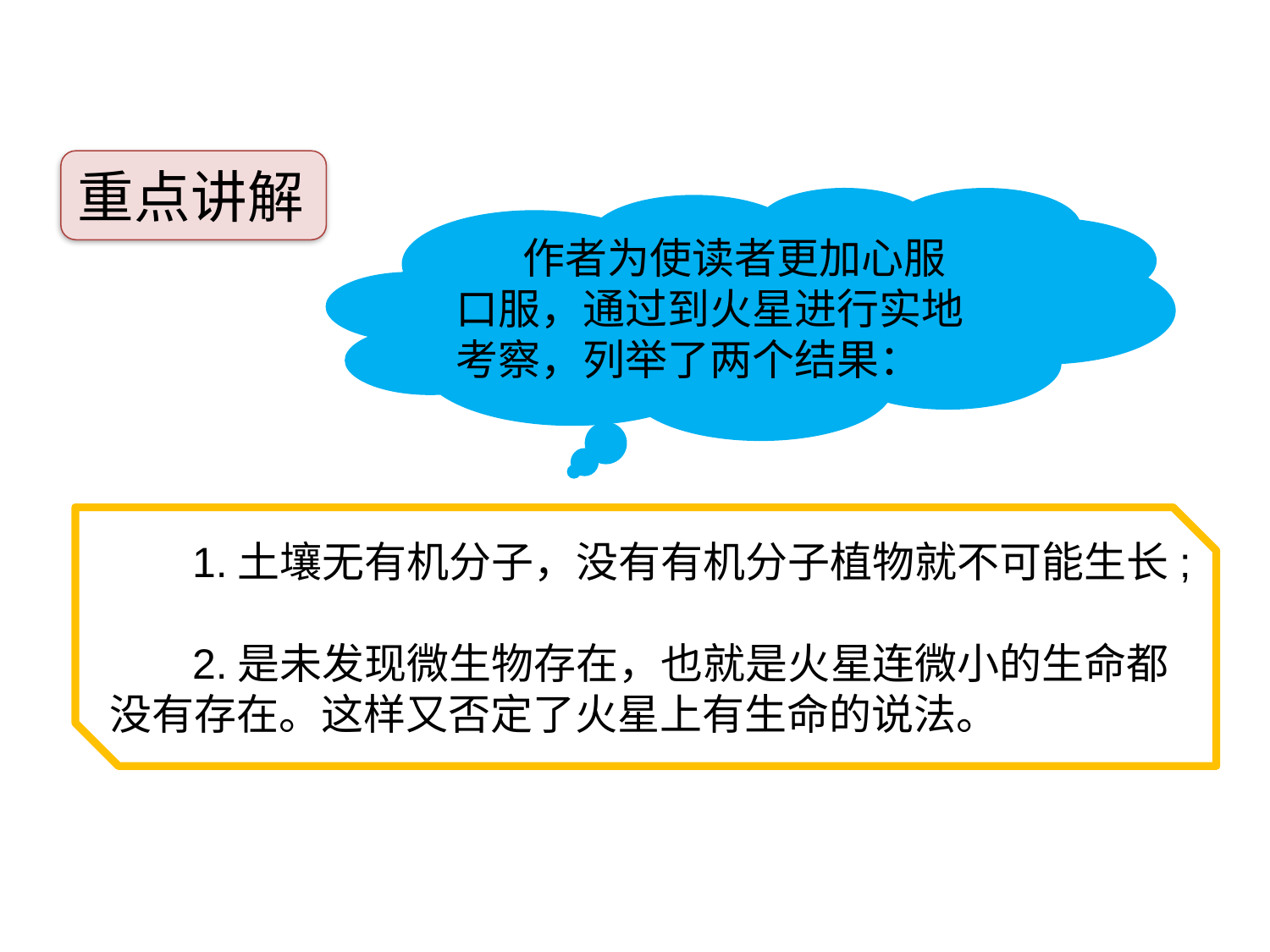

重点讲解
      作者为使读者更加心服口服，通过到火星进行实地考察，列举了两个结果：
       1.土壤无有机分子，没有有机分子植物就不可能生长;

       2.是未发现微生物存在，也就是火星连微小的生命都没有存在。这样又否定了火星上有生命的说法。